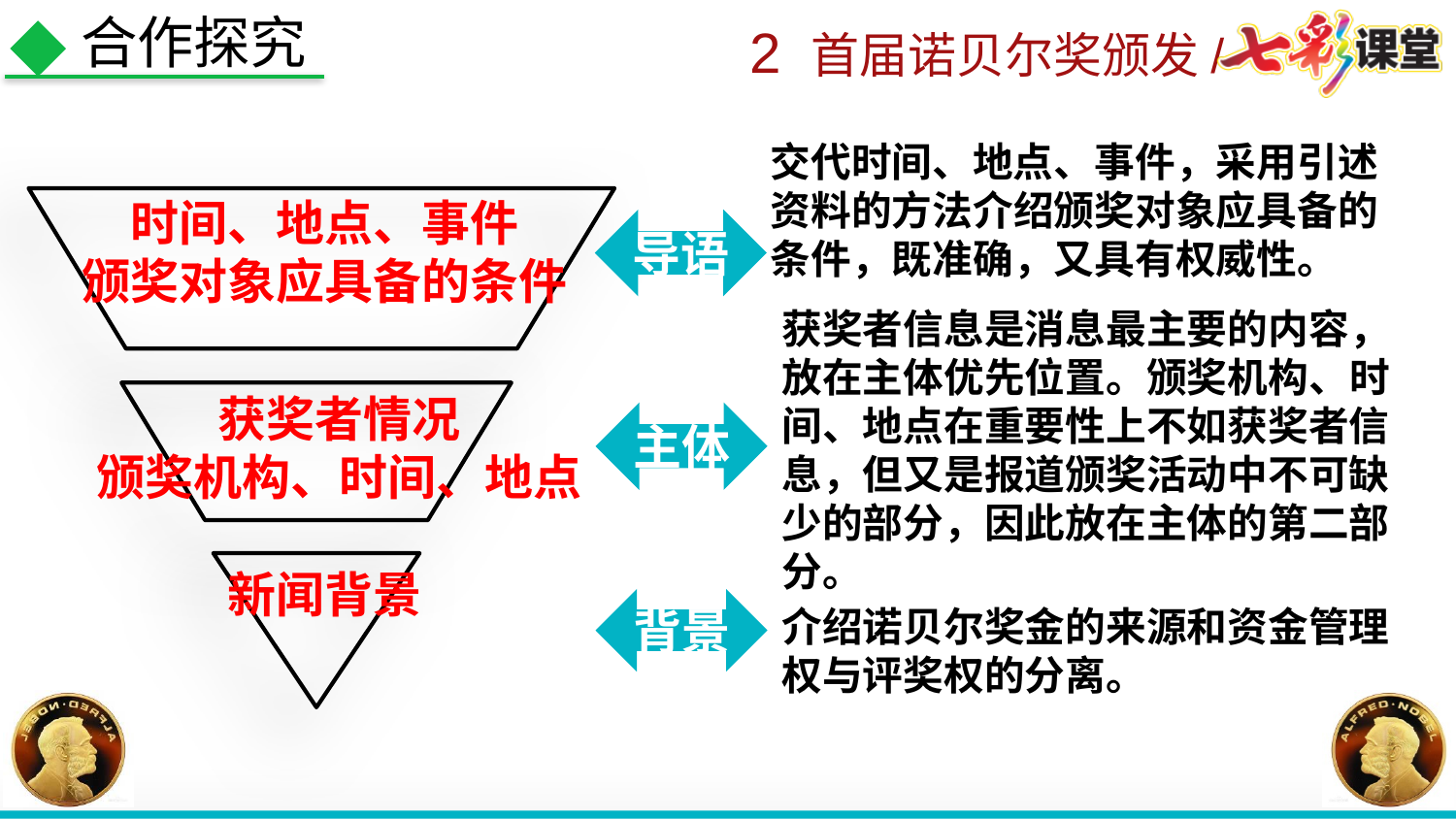

合作探究

交代时间、地点、事件，采用引述资料的方法介绍颁奖对象应具备的条件，既准确，又具有权威性。
时间、地点、事件
颁奖对象应具备的条件

导语
获奖者信息是消息最主要的内容，放在主体优先位置。颁奖机构、时间、地点在重要性上不如获奖者信息，但又是报道颁奖活动中不可缺少的部分，因此放在主体的第二部分。
获奖者情况
颁奖机构、时间、地点

主体

新闻背景
背景
介绍诺贝尔奖金的来源和资金管理权与评奖权的分离。